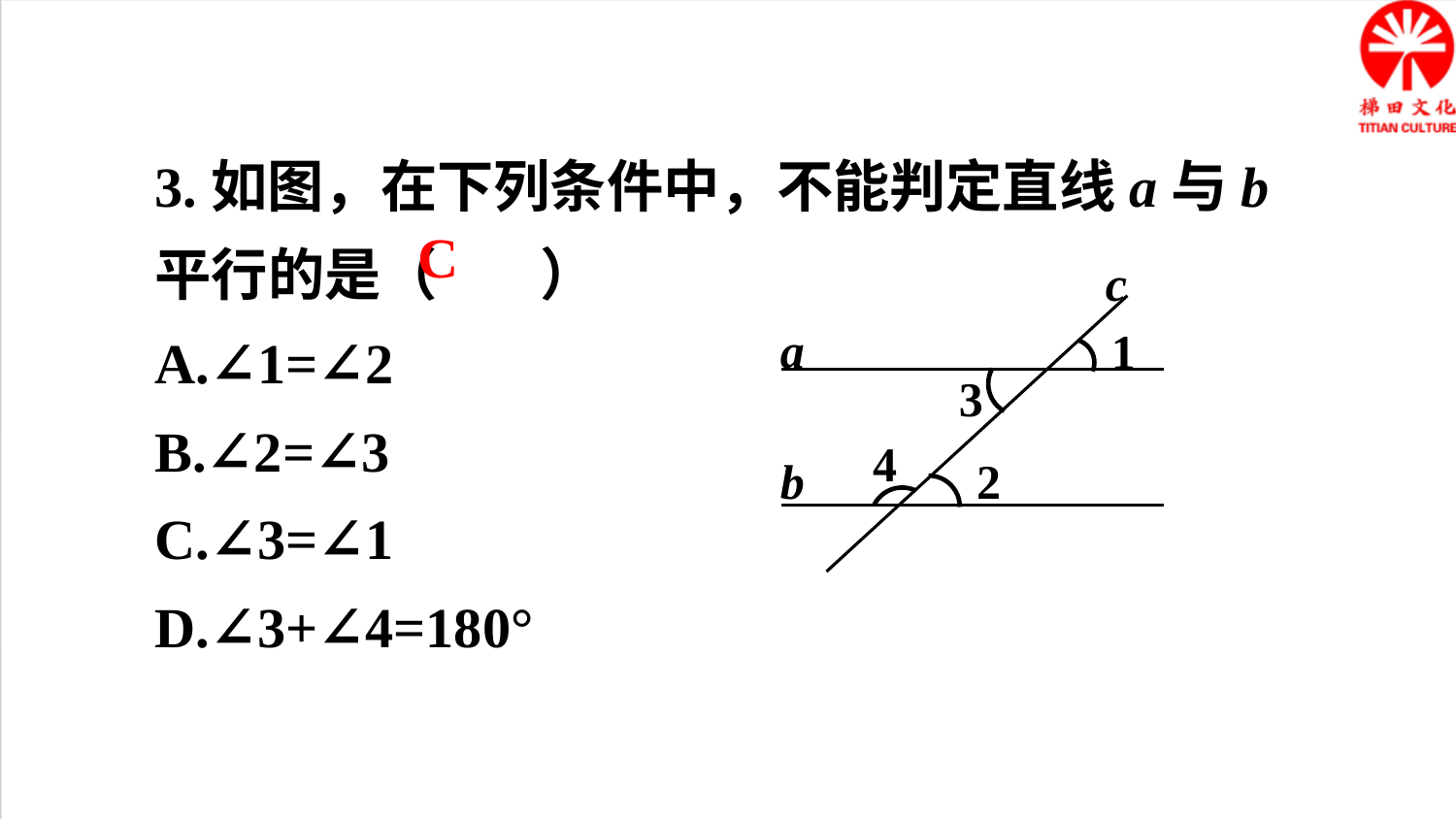

3.如图，在下列条件中，不能判定直线a与b平行的是（        ）
A.∠1=∠2
B.∠2=∠3
C.∠3=∠1
D.∠3+∠4=180°
C
c
a
1

3
4
b
2